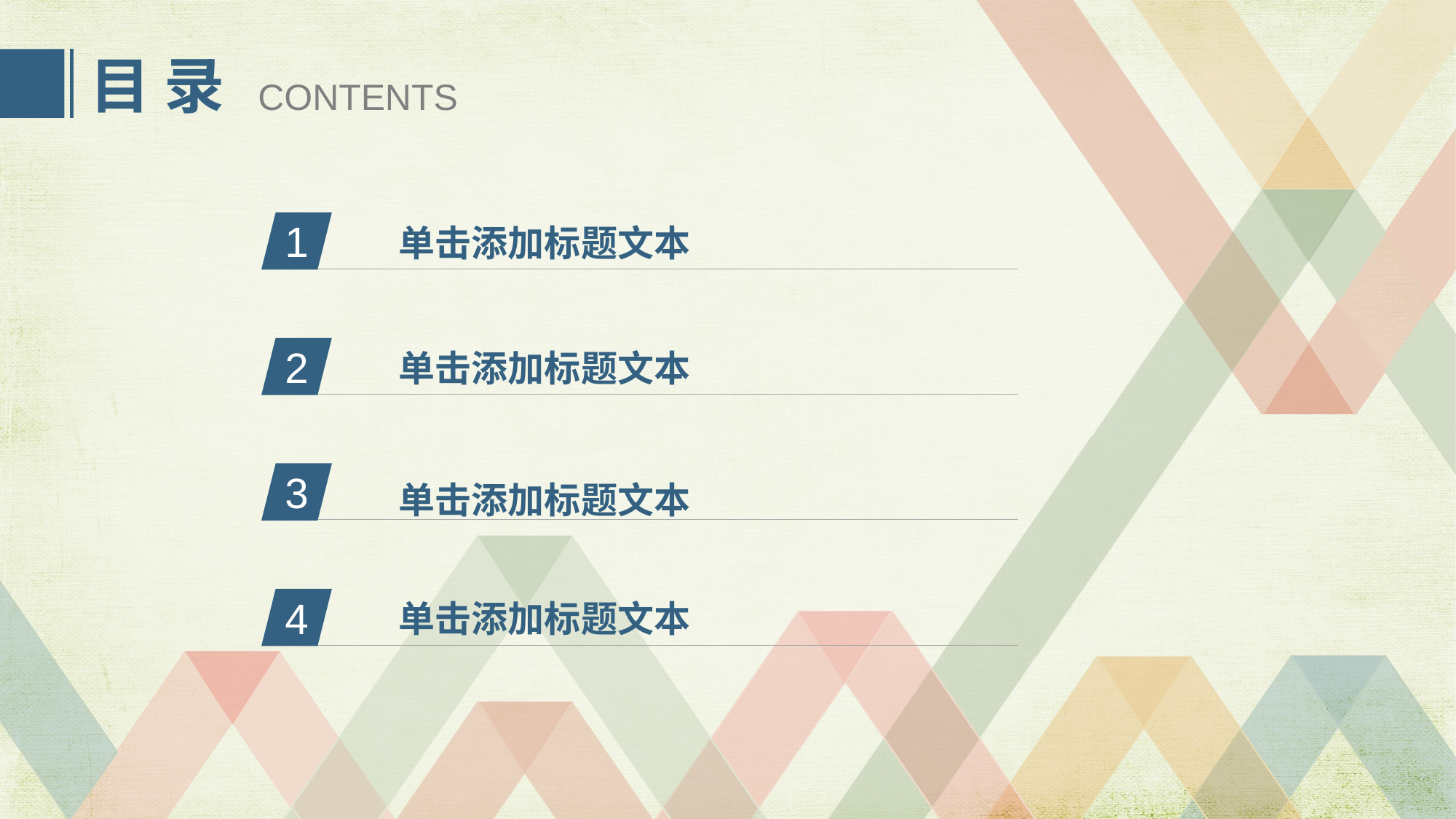

目 录

CONTENTS

1

单击添加标题文本

2

单击添加标题文本

单击添加标题文本
3

4

单击添加标题文本